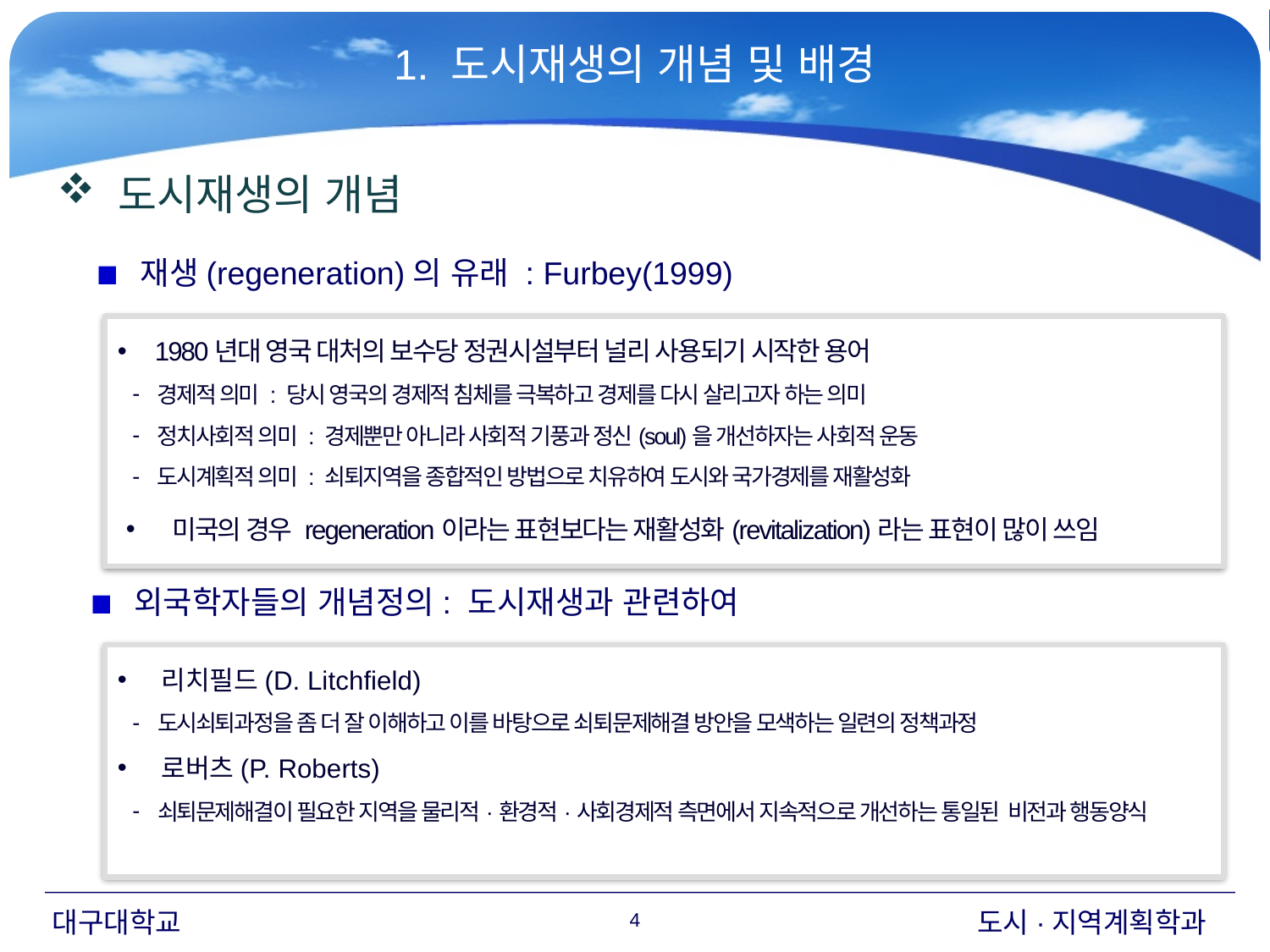

1. 도시재생의 개념 및 배경
 도시재생의 개념
 재생(regeneration)의 유래 : Furbey(1999)
 1980년대 영국 대처의 보수당 정권시설부터 널리 사용되기 시작한 용어
경제적 의미 : 당시 영국의 경제적 침체를 극복하고 경제를 다시 살리고자 하는 의미
정치사회적 의미 : 경제뿐만 아니라 사회적 기풍과 정신(soul)을 개선하자는 사회적 운동
도시계획적 의미 : 쇠퇴지역을 종합적인 방법으로 치유하여 도시와 국가경제를 재활성화
  미국의 경우 regeneration이라는 표현보다는 재활성화(revitalization)라는 표현이 많이 쓰임

 외국학자들의 개념정의: 도시재생과 관련하여
 리치필드(D. Litchfield)

 로버츠(P. Roberts)

도시쇠퇴과정을 좀 더 잘 이해하고 이를 바탕으로 쇠퇴문제해결 방안을 모색하는 일련의 정책과정
쇠퇴문제해결이 필요한 지역을 물리적·환경적·사회경제적 측면에서 지속적으로 개선하는 통일된  비전과 행동양식